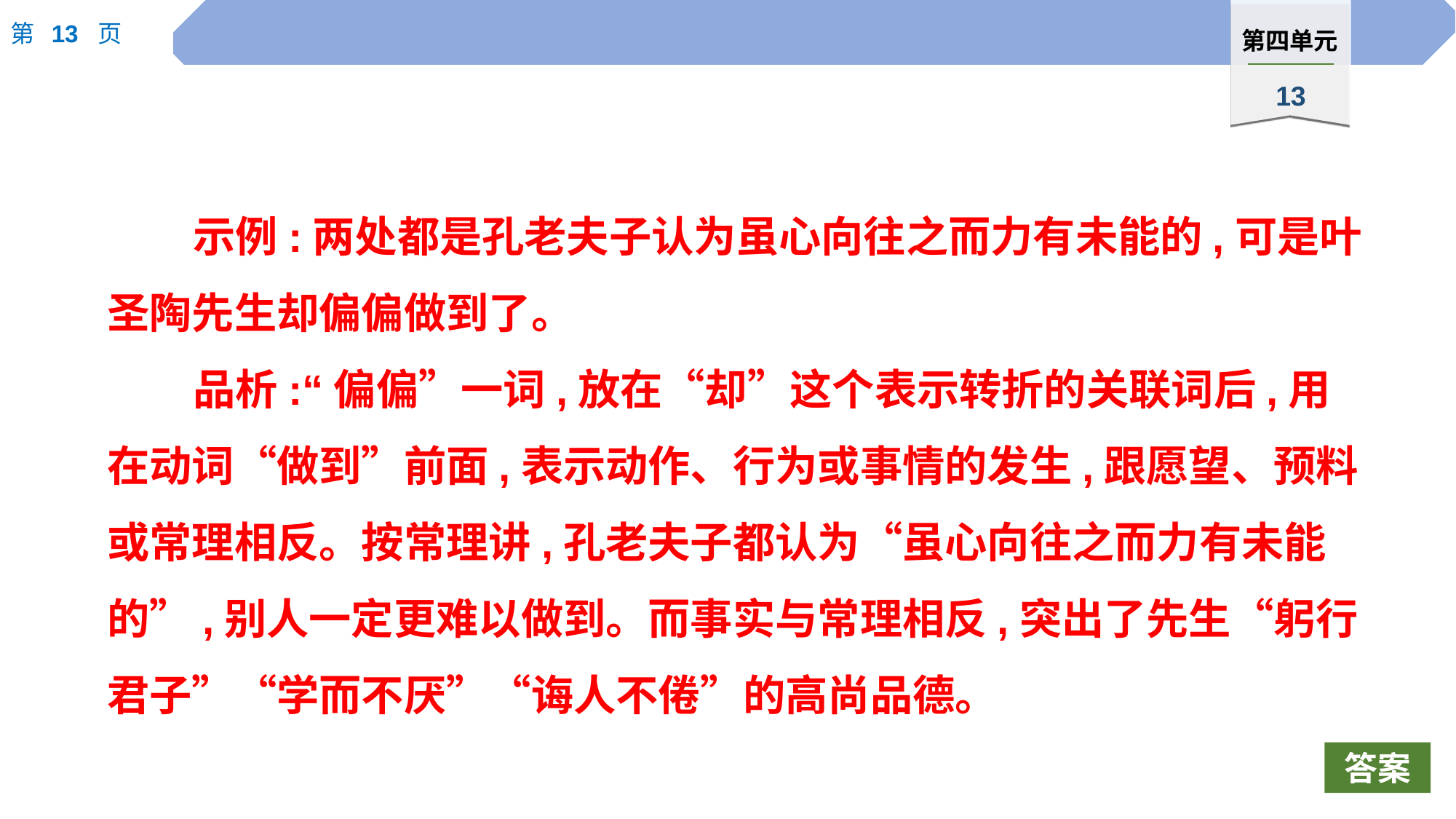

示例:两处都是孔老夫子认为虽心向往之而力有未能的,可是叶圣陶先生却偏偏做到了。
品析:“偏偏”一词,放在“却”这个表示转折的关联词后,用在动词“做到”前面,表示动作、行为或事情的发生,跟愿望、预料或常理相反。按常理讲,孔老夫子都认为“虽心向往之而力有未能的”,别人一定更难以做到。而事实与常理相反,突出了先生“躬行君子”“学而不厌”“诲人不倦”的高尚品德。
答案